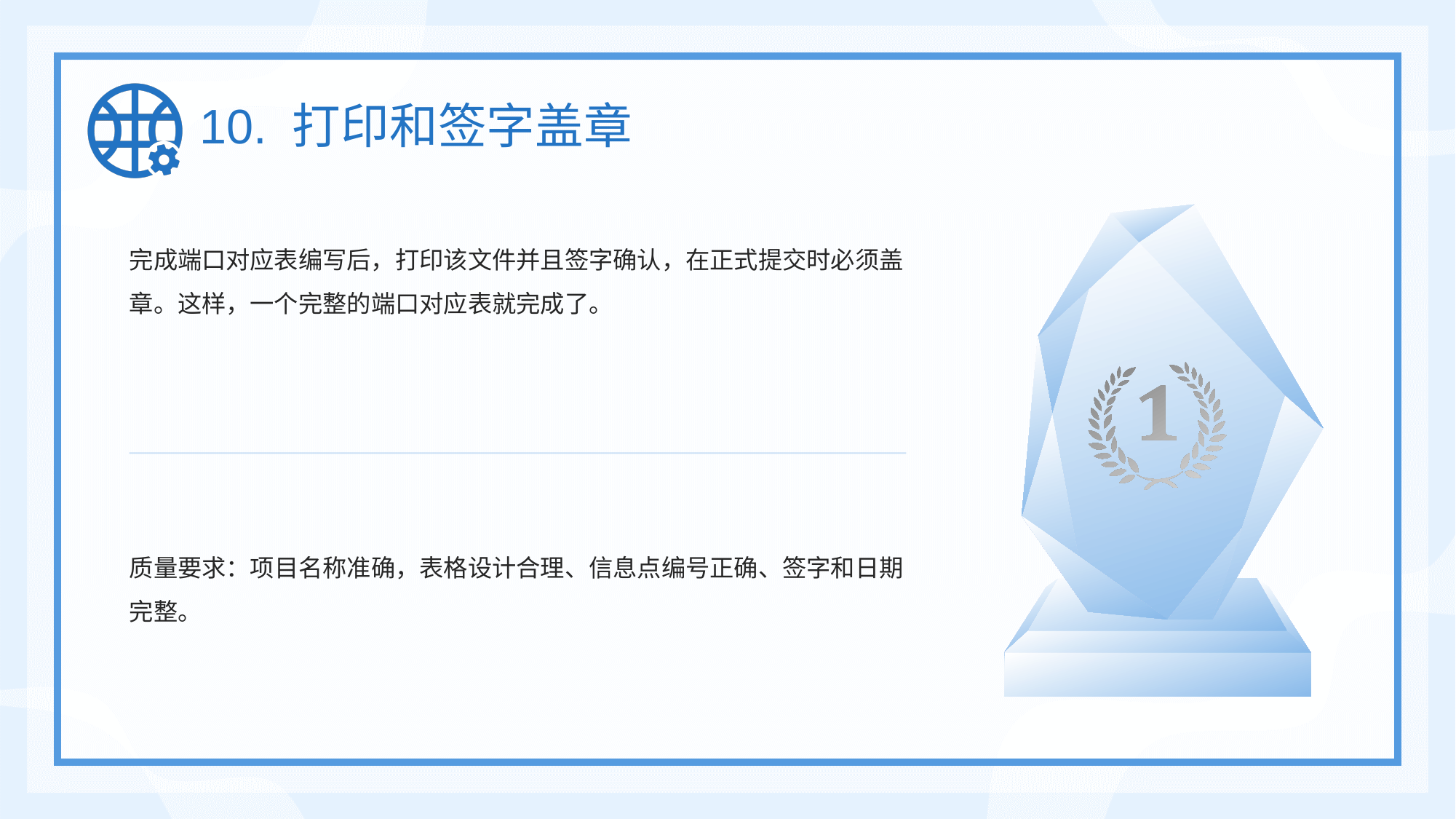

10. 打印和签字盖章
完成端口对应表编写后，打印该文件并且签字确认，在正式提交时必须盖章。这样，一个完整的端口对应表就完成了。

质量要求：项目名称准确，表格设计合理、信息点编号正确、签字和日期完整。